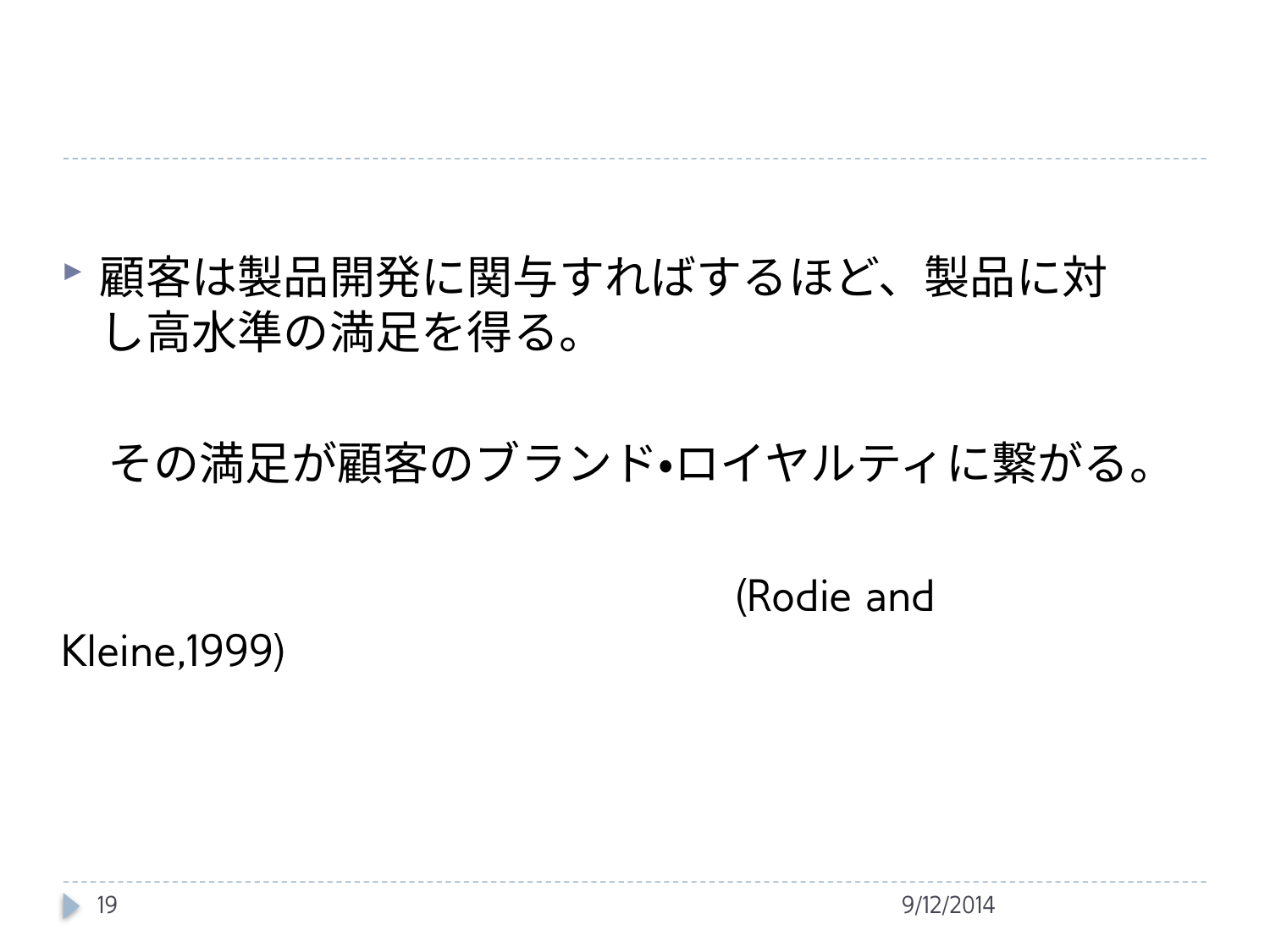

#
顧客は製品開発に関与すればするほど、製品に対し高水準の満足を得る。

　その満足が顧客のブランド・ロイヤルティに繋がる。

                                                 (Rodie and Kleine,1999)

19
9/12/2014